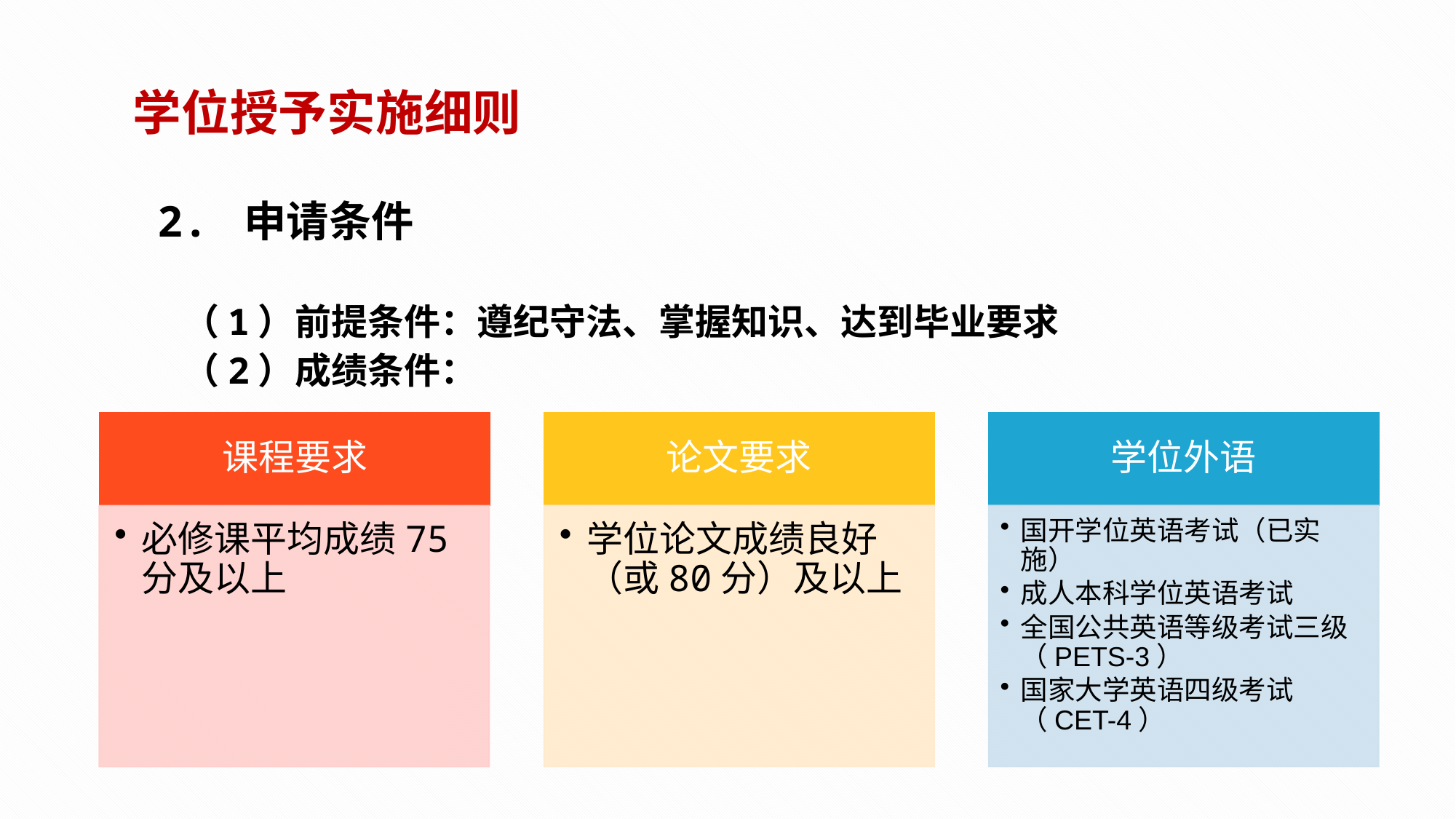

学位授予实施细则

2. 申请条件

  （1）前提条件：遵纪守法、掌握知识、达到毕业要求
  （2）成绩条件：
课程要求
必修课平均成绩75分及以上
论文要求
学位论文成绩良好（或80分）及以上
学位外语
国开学位英语考试（已实施）
成人本科学位英语考试
全国公共英语等级考试三级（PETS-3）
国家大学英语四级考试（CET-4）